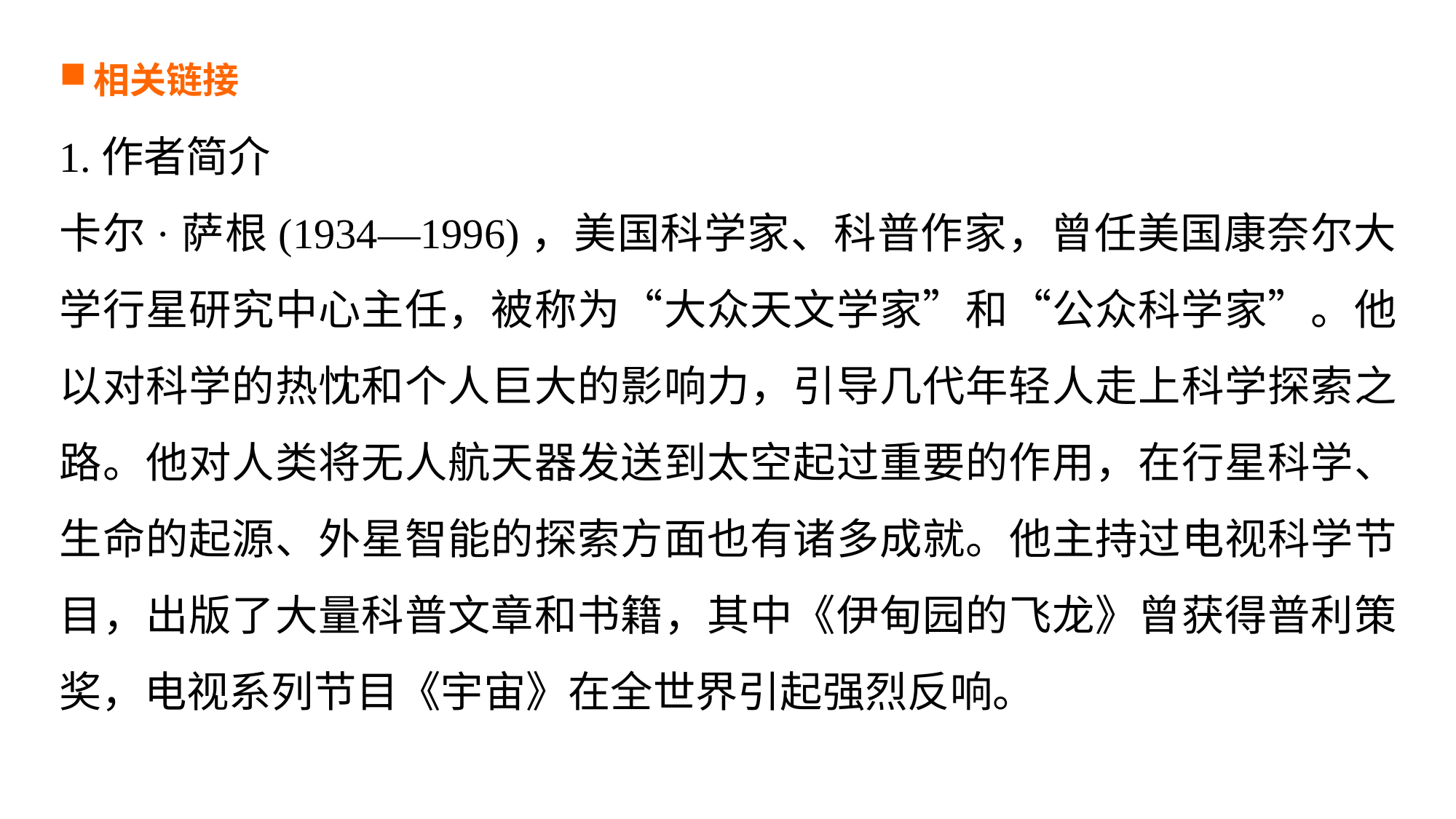

相关链接
1.作者简介
卡尔·萨根(1934—1996)，美国科学家、科普作家，曾任美国康奈尔大学行星研究中心主任，被称为“大众天文学家”和“公众科学家”。他以对科学的热忱和个人巨大的影响力，引导几代年轻人走上科学探索之路。他对人类将无人航天器发送到太空起过重要的作用，在行星科学、生命的起源、外星智能的探索方面也有诸多成就。他主持过电视科学节目，出版了大量科普文章和书籍，其中《伊甸园的飞龙》曾获得普利策奖，电视系列节目《宇宙》在全世界引起强烈反响。